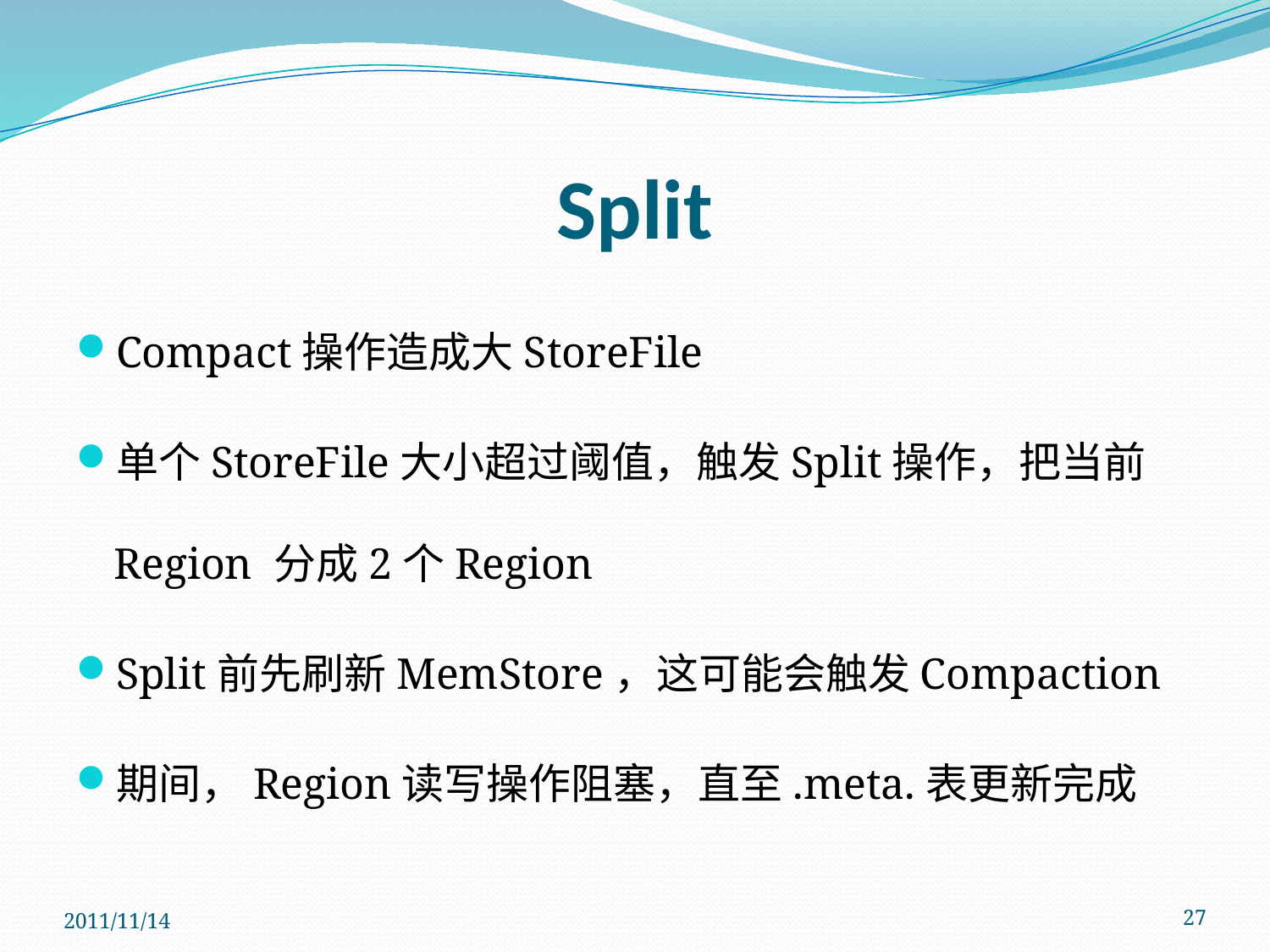

# Split
Compact操作造成大StoreFile
单个StoreFile大小超过阈值，触发Split操作，把当前Region 分成2个Region
Split前先刷新MemStore，这可能会触发Compaction
期间，Region读写操作阻塞，直至.meta.表更新完成
2011/11/14
27